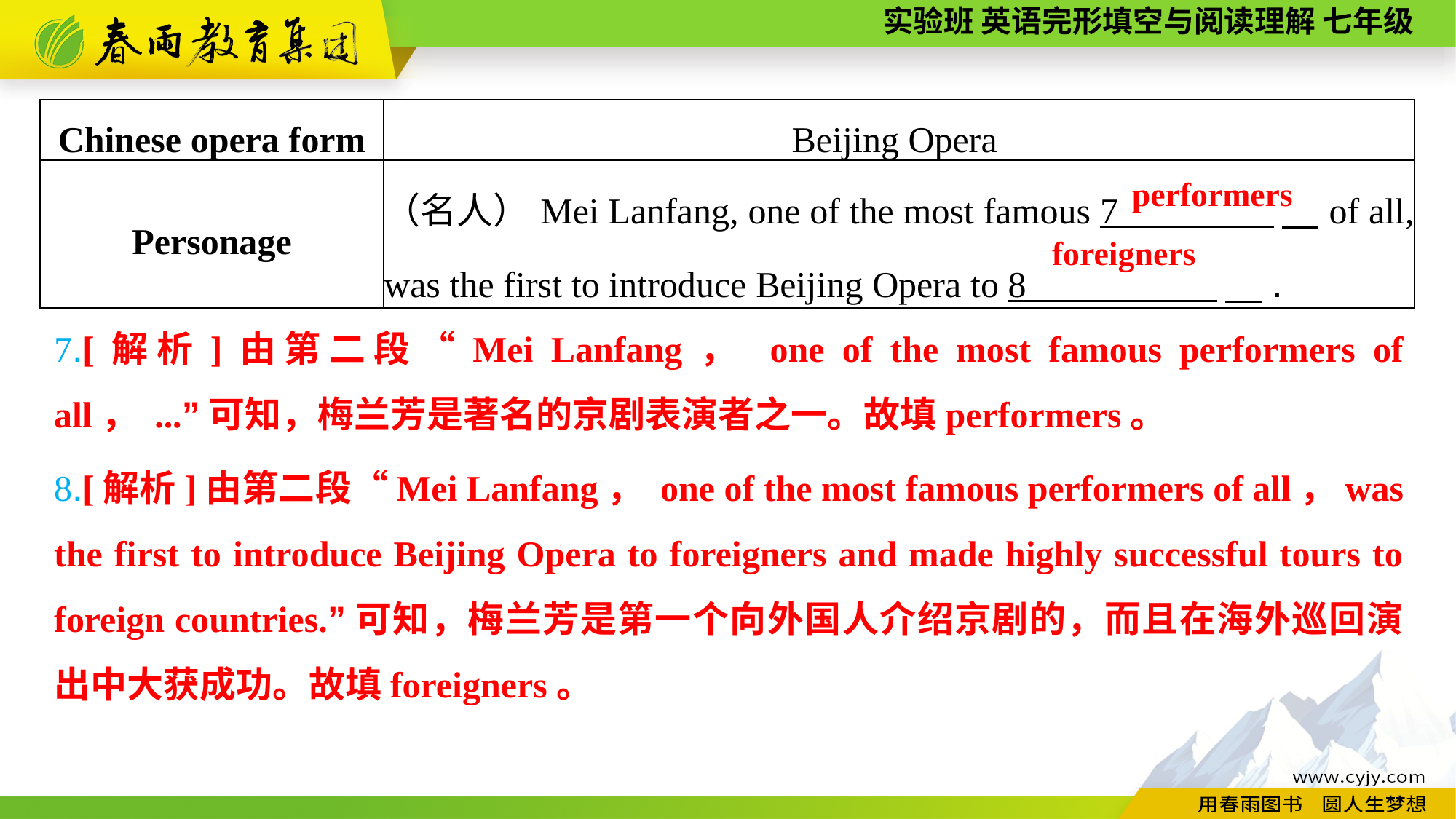

| Chinese opera form | Beijing Opera |
| --- | --- |
| Personage | （名人）Mei Lanfang, one of the most famous 7 　of all, was the first to introduce Beijing Opera to 8 　. |
performers
foreigners
7.[解析]由第二段“Mei Lanfang， one of the most famous performers of all， ...”可知，梅兰芳是著名的京剧表演者之一。故填performers。
8.[解析]由第二段“Mei Lanfang， one of the most famous performers of all，was the first to introduce Beijing Opera to foreigners and made highly successful tours to foreign countries.”可知，梅兰芳是第一个向外国人介绍京剧的，而且在海外巡回演出中大获成功。故填foreigners。